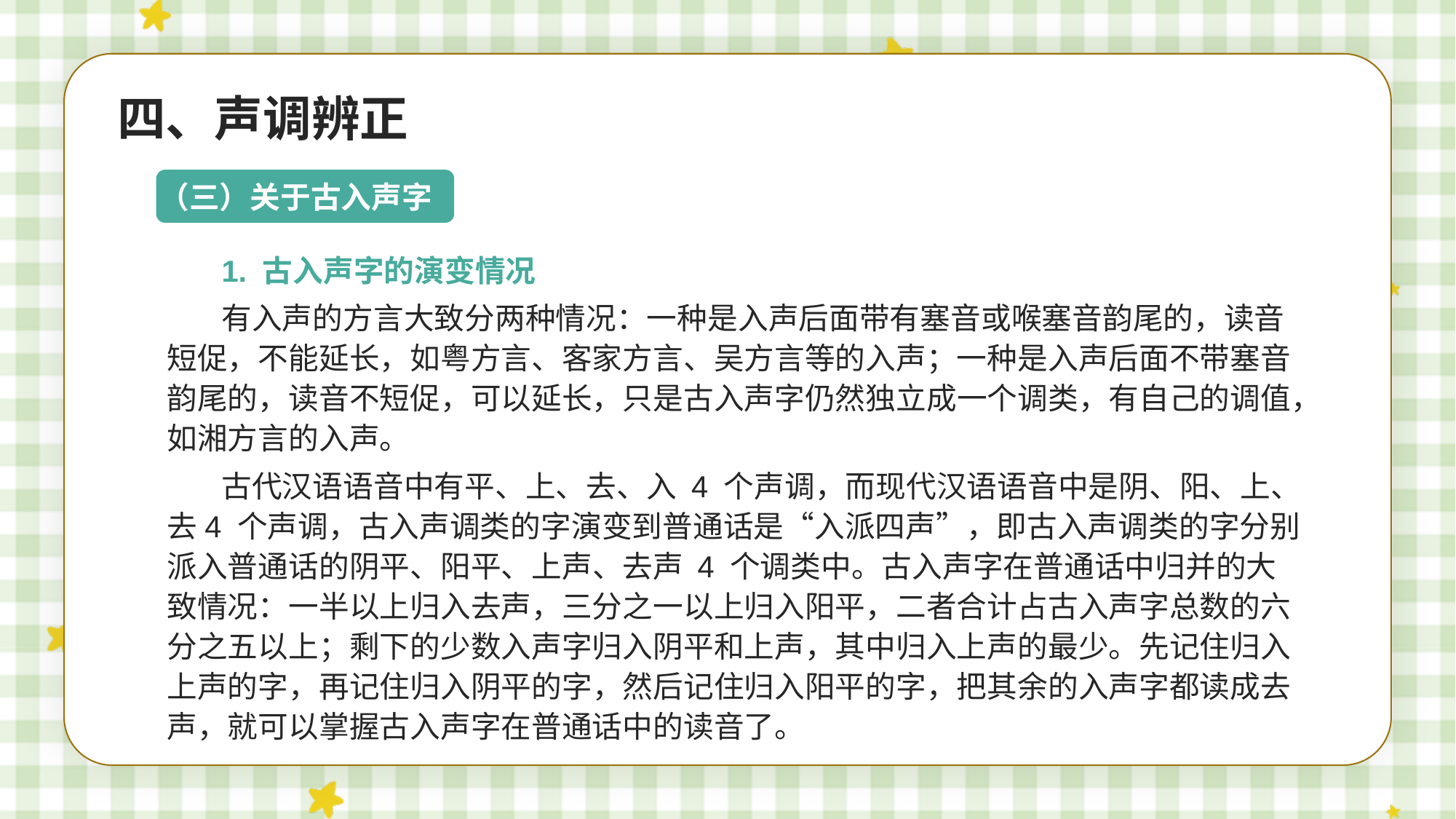

四、声调辨正
（三）关于古入声字
1. 古入声字的演变情况
有入声的方言大致分两种情况：一种是入声后面带有塞音或喉塞音韵尾的，读音短促，不能延长，如粤方言、客家方言、吴方言等的入声；一种是入声后面不带塞音韵尾的，读音不短促，可以延长，只是古入声字仍然独立成一个调类，有自己的调值，如湘方言的入声。
古代汉语语音中有平、上、去、入 4 个声调，而现代汉语语音中是阴、阳、上、去4 个声调，古入声调类的字演变到普通话是“入派四声”，即古入声调类的字分别派入普通话的阴平、阳平、上声、去声 4 个调类中。古入声字在普通话中归并的大致情况：一半以上归入去声，三分之一以上归入阳平，二者合计占古入声字总数的六分之五以上；剩下的少数入声字归入阴平和上声，其中归入上声的最少。先记住归入上声的字，再记住归入阴平的字，然后记住归入阳平的字，把其余的入声字都读成去声，就可以掌握古入声字在普通话中的读音了。